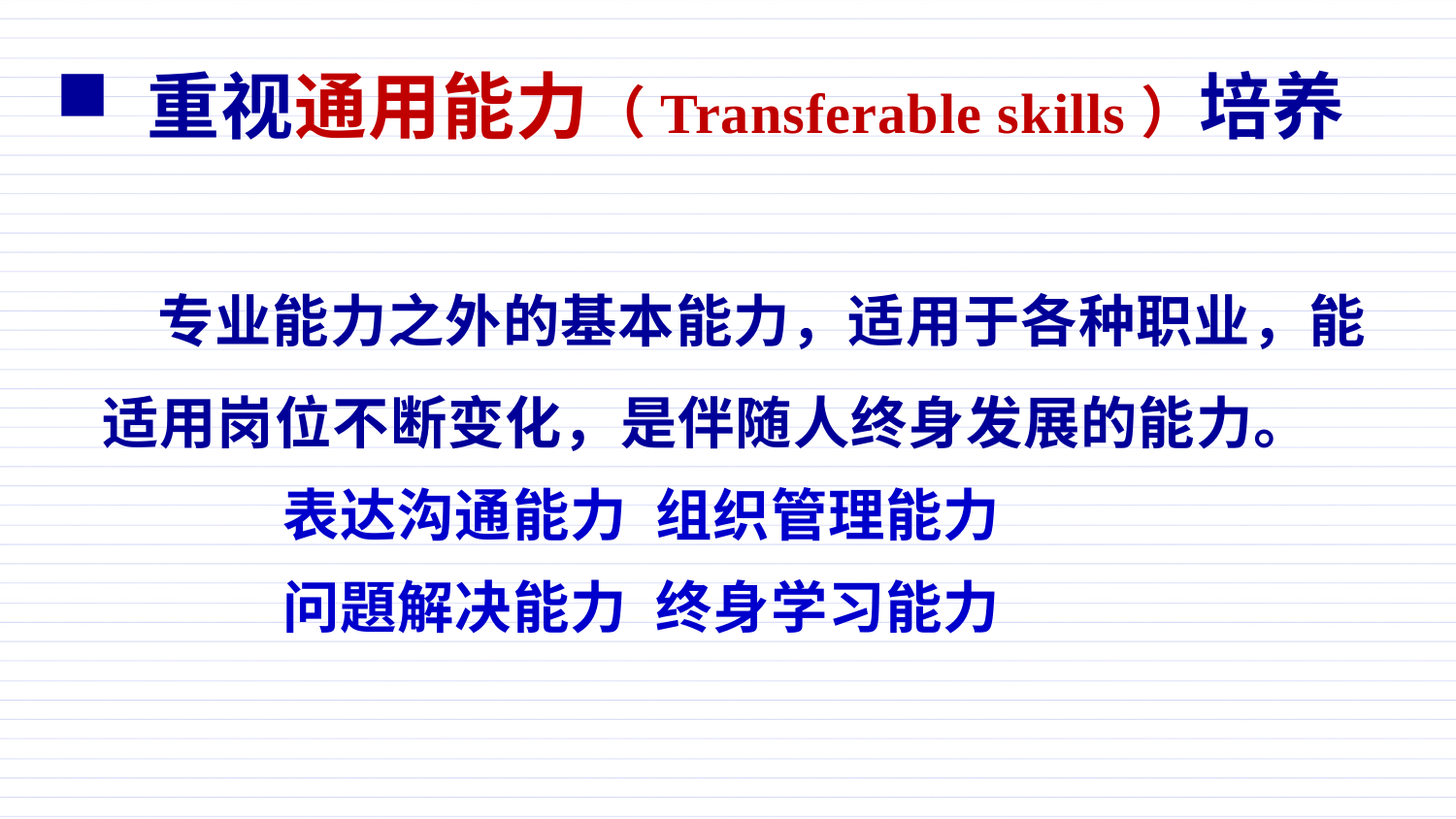

重视通用能力（Transferable skills）培养
   专业能力之外的基本能力，适用于各种职业，能适用岗位不断变化，是伴随人终身发展的能力。
            表达沟通能力  组织管理能力
            问題解决能力  终身学习能力